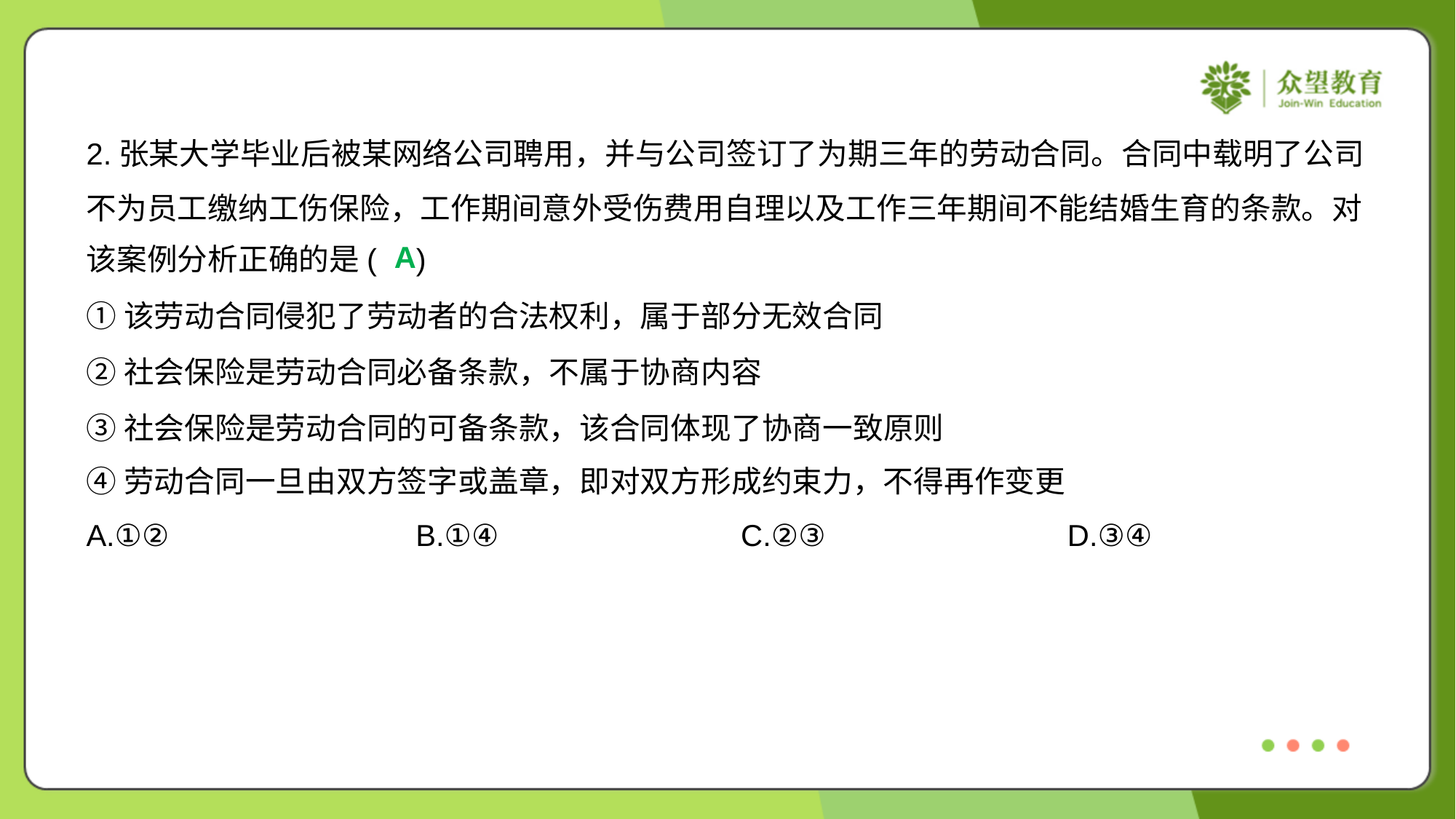

2.张某大学毕业后被某网络公司聘用，并与公司签订了为期三年的劳动合同。合同中载明了公司
不为员工缴纳工伤保险，工作期间意外受伤费用自理以及工作三年期间不能结婚生育的条款。对
该案例分析正确的是(     )
A
①该劳动合同侵犯了劳动者的合法权利，属于部分无效合同
②社会保险是劳动合同必备条款，不属于协商内容
③社会保险是劳动合同的可备条款，该合同体现了协商一致原则
④劳动合同一旦由双方签字或盖章，即对双方形成约束力，不得再作变更
A.①②	B.①④	C.②③	D.③④